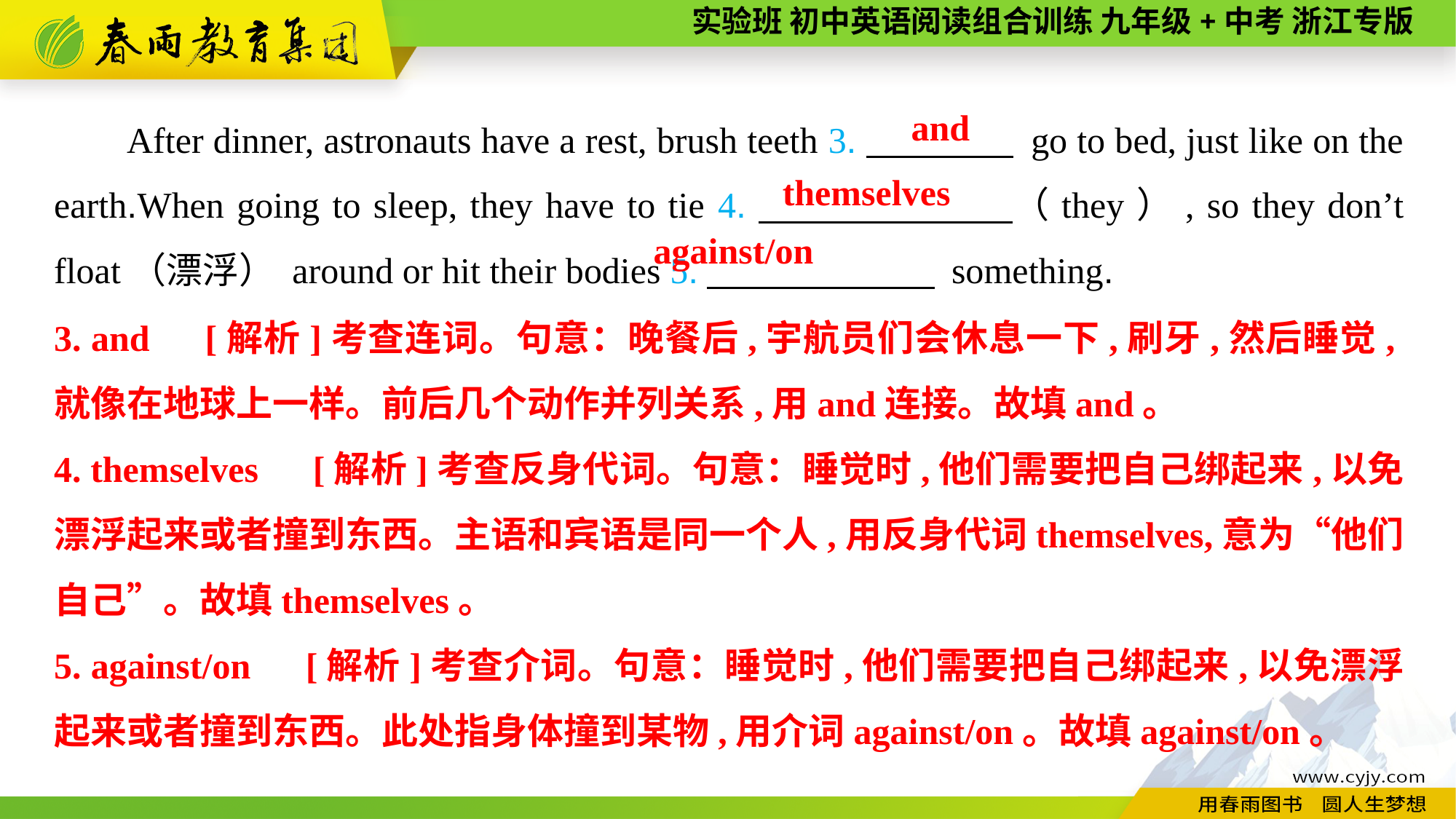

After dinner, astronauts have a rest, brush teeth 3.　　　　 go to bed, just like on the earth.When going to sleep, they have to tie 4.　　        　　（they）, so they don’t float（漂浮） around or hit their bodies 5.　　          　　 something.
and
themselves
against/on
3. and　[解析]考查连词。句意：晚餐后,宇航员们会休息一下,刷牙,然后睡觉,就像在地球上一样。前后几个动作并列关系,用and连接。故填and。
4. themselves　[解析]考查反身代词。句意：睡觉时,他们需要把自己绑起来,以免漂浮起来或者撞到东西。主语和宾语是同一个人,用反身代词themselves,意为“他们自己”。故填themselves。
5. against/on　[解析]考查介词。句意：睡觉时,他们需要把自己绑起来,以免漂浮起来或者撞到东西。此处指身体撞到某物,用介词against/on。故填against/on。